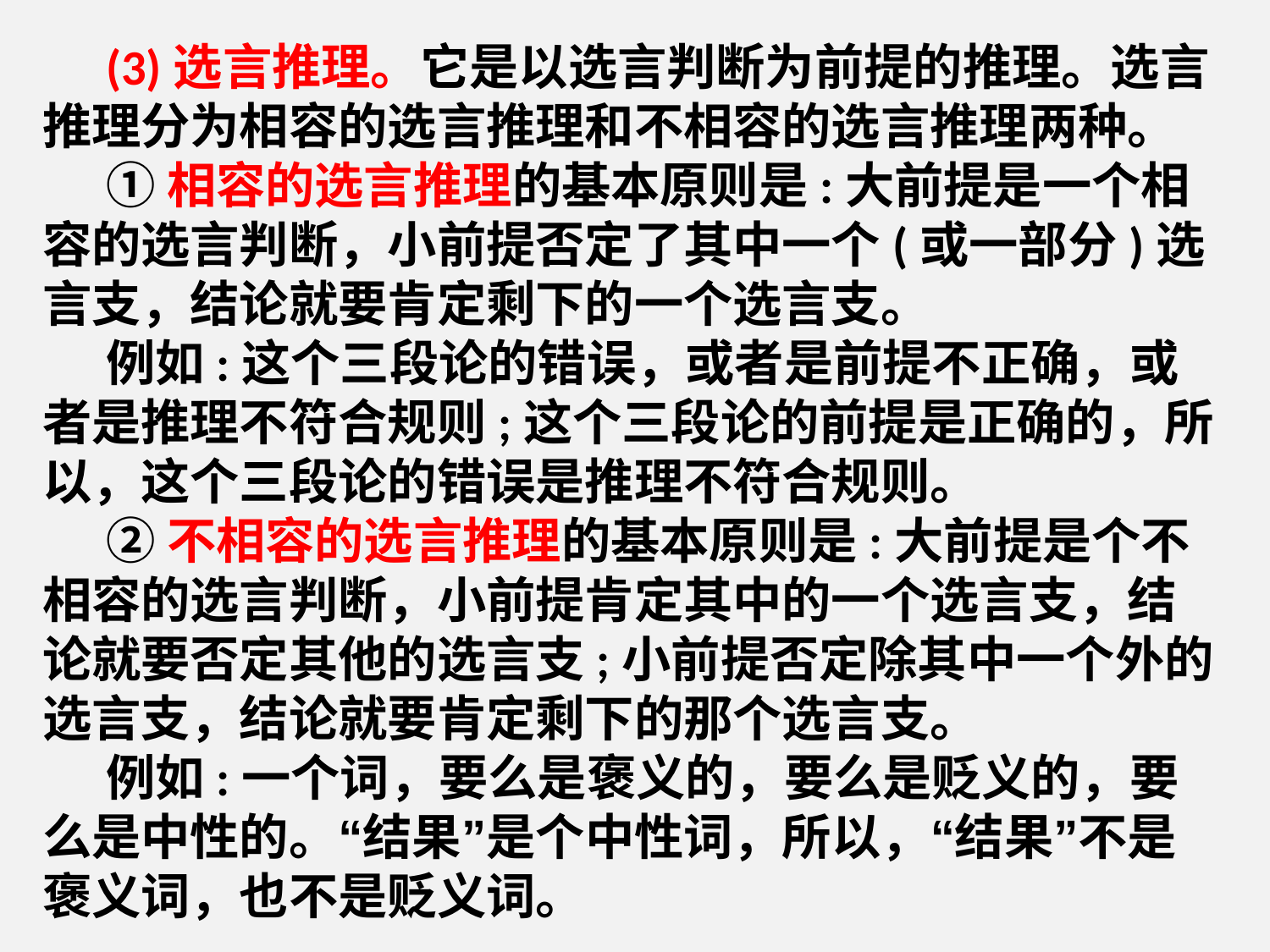

(3)选言推理。它是以选言判断为前提的推理。选言推理分为相容的选言推理和不相容的选言推理两种。
①相容的选言推理的基本原则是:大前提是一个相容的选言判断，小前提否定了其中一个(或一部分)选言支，结论就要肯定剩下的一个选言支。
例如:这个三段论的错误，或者是前提不正确，或者是推理不符合规则;这个三段论的前提是正确的，所以，这个三段论的错误是推理不符合规则。
②不相容的选言推理的基本原则是:大前提是个不相容的选言判断，小前提肯定其中的一个选言支，结论就要否定其他的选言支;小前提否定除其中一个外的选言支，结论就要肯定剩下的那个选言支。
例如:一个词，要么是褒义的，要么是贬义的，要么是中性的。“结果”是个中性词，所以，“结果”不是褒义词，也不是贬义词。